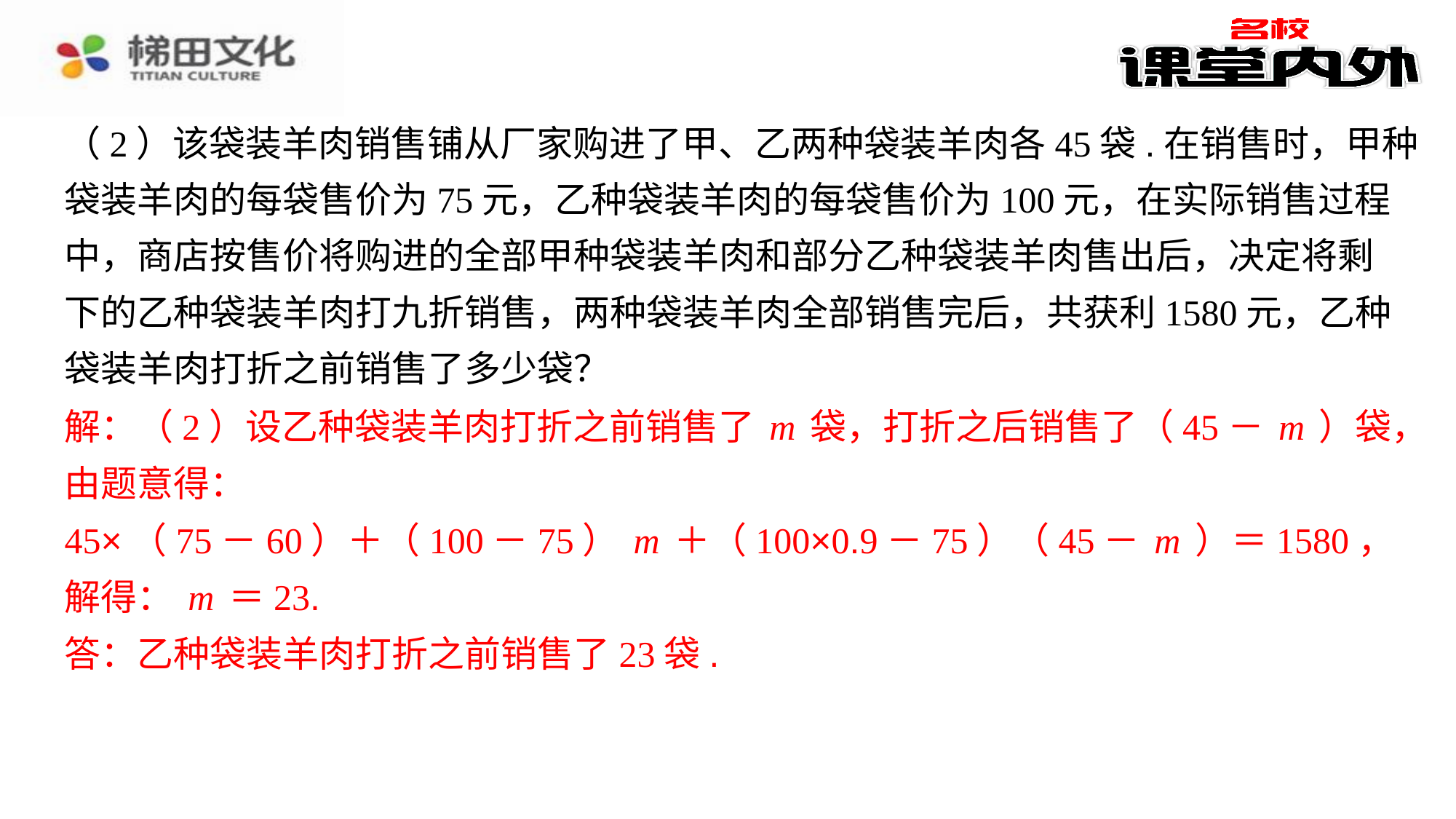

（2）该袋装羊肉销售铺从厂家购进了甲、乙两种袋装羊肉各45袋.在销售时，甲种
袋装羊肉的每袋售价为75元，乙种袋装羊肉的每袋售价为100元，在实际销售过程
中，商店按售价将购进的全部甲种袋装羊肉和部分乙种袋装羊肉售出后，决定将剩
下的乙种袋装羊肉打九折销售，两种袋装羊肉全部销售完后，共获利1580元，乙种
袋装羊肉打折之前销售了多少袋？
解：（2）设乙种袋装羊肉打折之前销售了m袋，打折之后销售了（45－m）袋，
由题意得：
45×（75－60）＋（100－75）m＋（100×0.9－75）（45－m）＝1580，
解得：m＝23.
答：乙种袋装羊肉打折之前销售了23袋.
解：（2）设乙种袋装羊肉打折之前销售了m袋，打折之后销售了（45－m）袋，
由题意得：
45×（75－60）＋（100－75）m＋（100×0.9－75）（45－m）＝1580，
解得：m＝23.
答：乙种袋装羊肉打折之前销售了23袋.